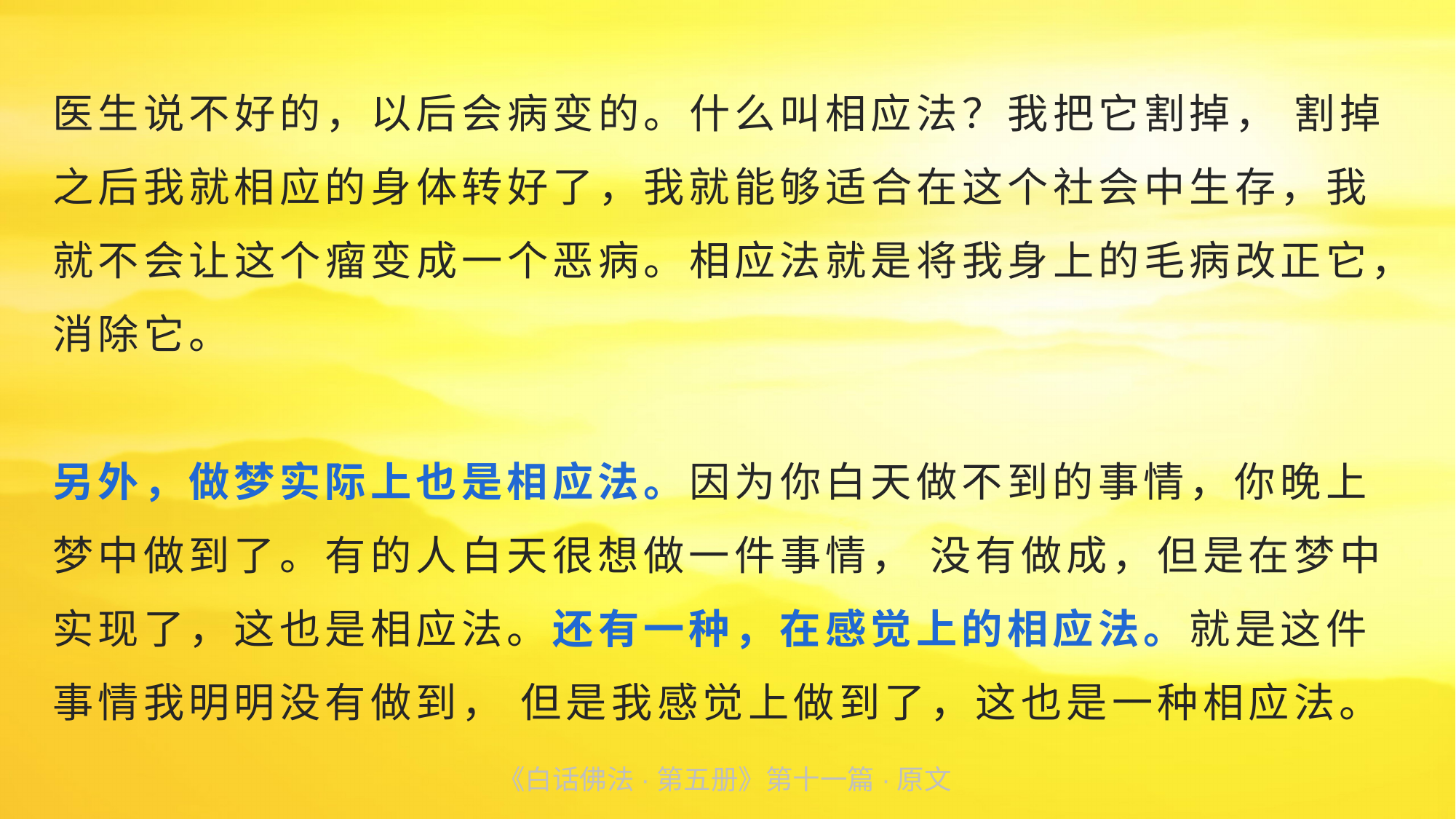

医生说不好的，以后会病变的。什么叫相应法？我把它割掉， 割掉之后我就相应的身体转好了，我就能够适合在这个社会中生存，我就不会让这个瘤变成一个恶病。相应法就是将我身上的毛病改正它，
消除它。

另外，做梦实际上也是相应法。因为你白天做不到的事情，你晚上梦中做到了。有的人白天很想做一件事情， 没有做成，但是在梦中实现了，这也是相应法。还有一种，在感觉上的相应法。就是这件事情我明明没有做到， 但是我感觉上做到了，这也是一种相应法。
《白话佛法·第五册》第十一篇·原文